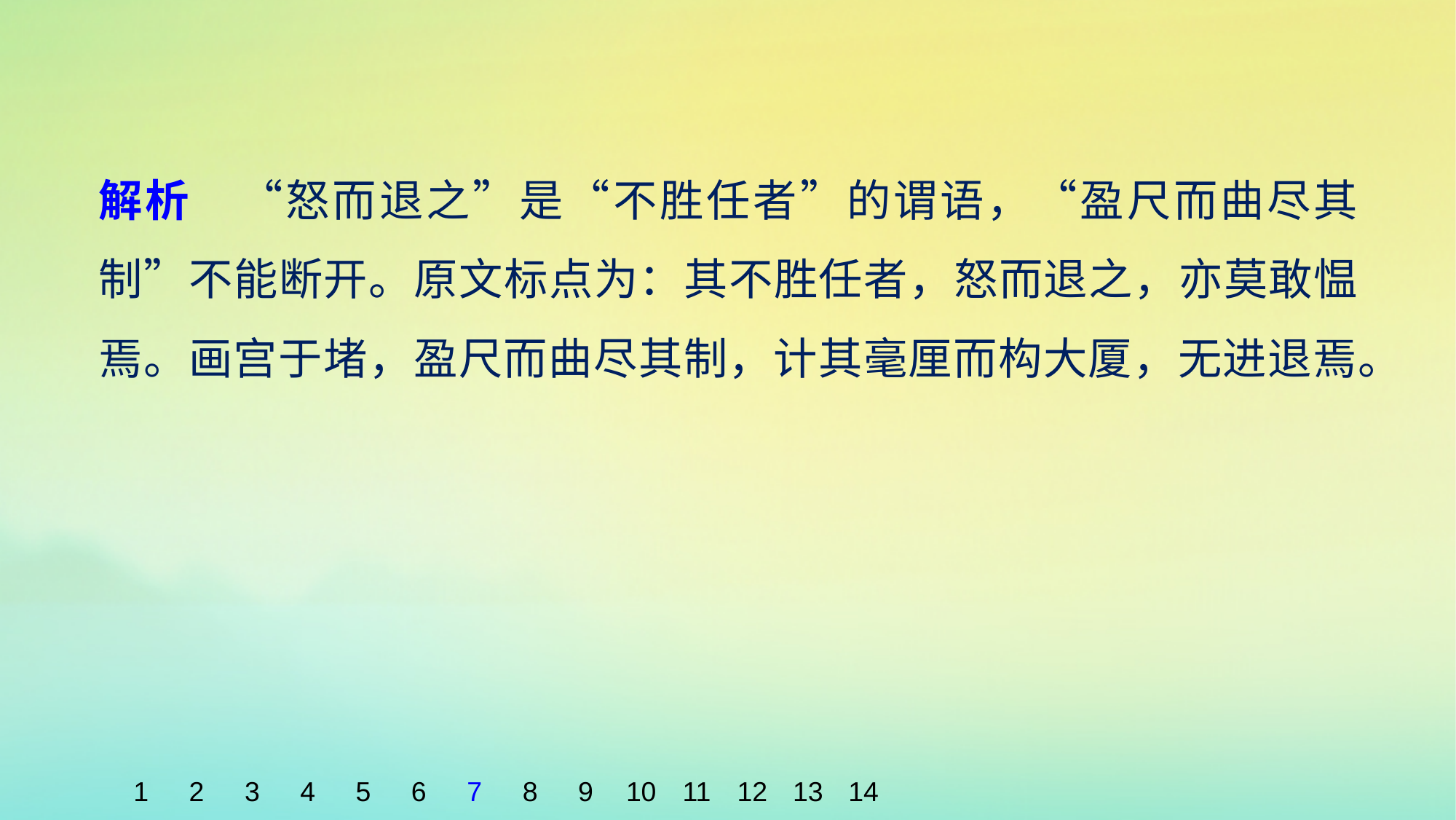

解析　“怒而退之”是“不胜任者”的谓语，“盈尺而曲尽其制”不能断开。原文标点为：其不胜任者，怒而退之，亦莫敢愠焉。画宫于堵，盈尺而曲尽其制，计其毫厘而构大厦，无进退焉。
1
2
3
4
5
6
7
8
9
10
11
12
13
14